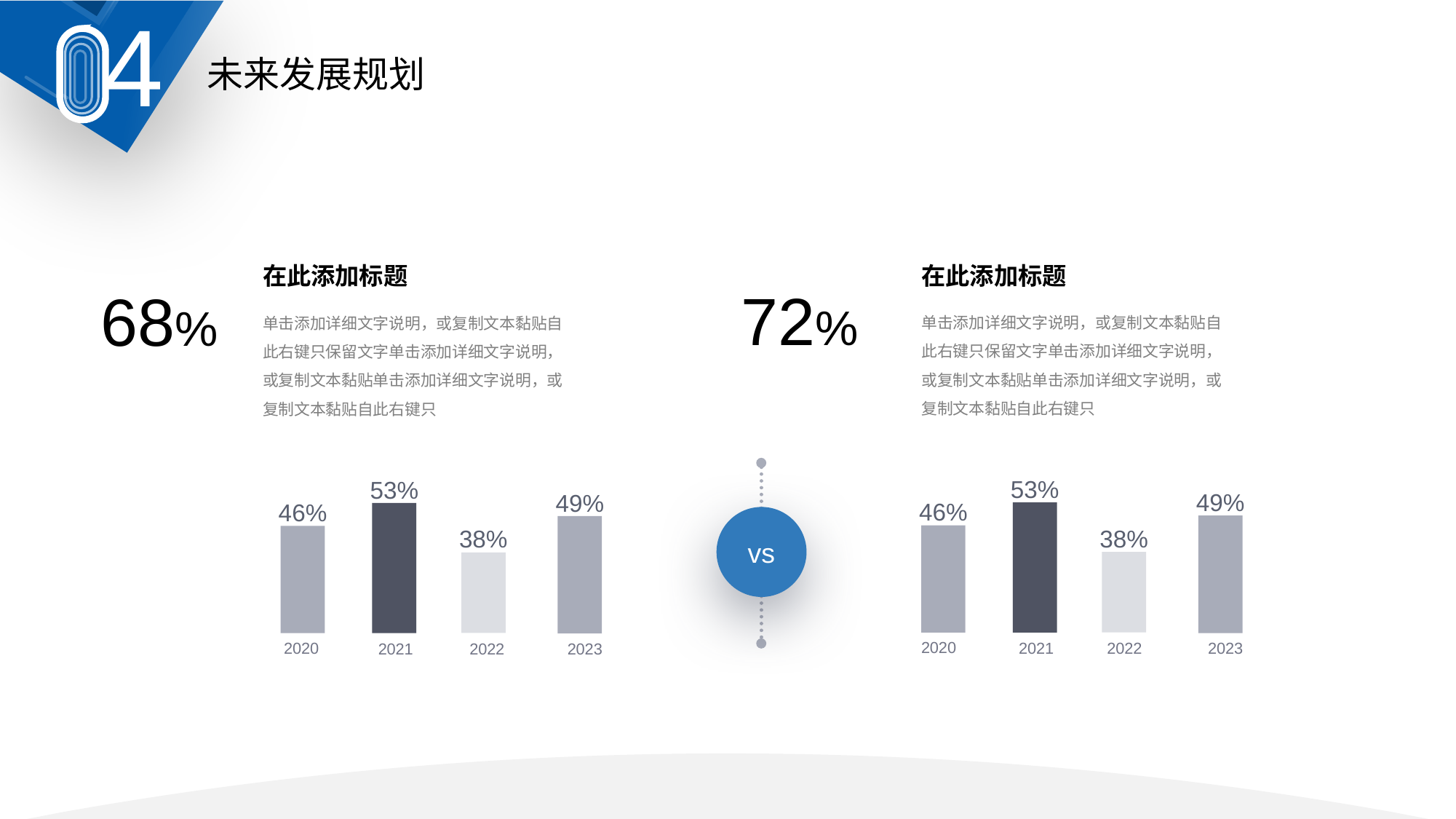

4

未来发展规划
在此添加标题
在此添加标题
72%
68%
单击添加详细文字说明，或复制文本黏贴自此右键只保留文字单击添加详细文字说明，或复制文本黏贴单击添加详细文字说明，或复制文本黏贴自此右键只
单击添加详细文字说明，或复制文本黏贴自此右键只保留文字单击添加详细文字说明，或复制文本黏贴单击添加详细文字说明，或复制文本黏贴自此右键只
53%
49%
46%

38%

2020
2023
2021
2022
53%
49%
46%

38%

2020
2023
2021
2022
vs